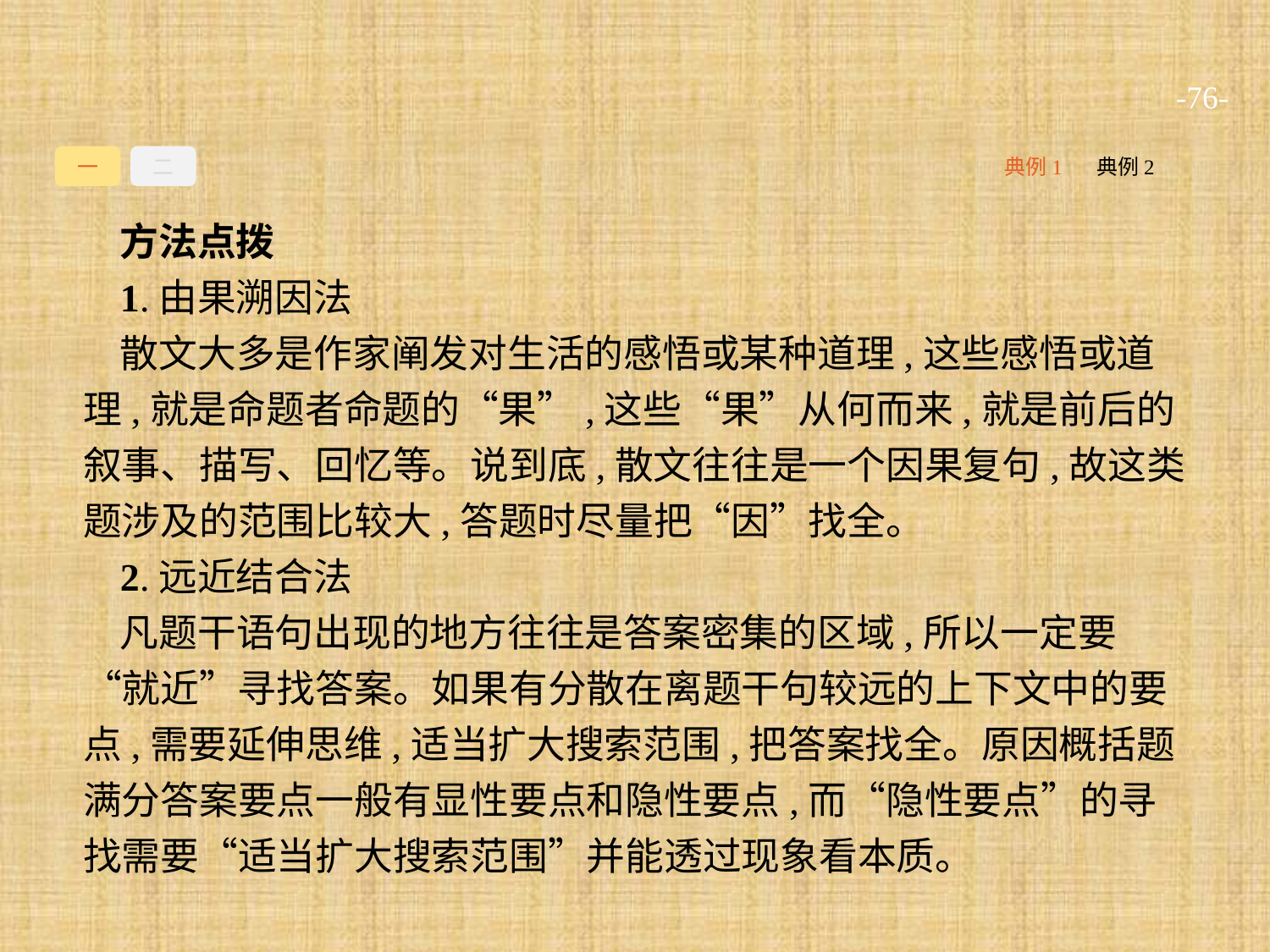

-76-
一
二
典例1
典例2
方法点拨
1.由果溯因法
散文大多是作家阐发对生活的感悟或某种道理,这些感悟或道理,就是命题者命题的“果”,这些“果”从何而来,就是前后的叙事、描写、回忆等。说到底,散文往往是一个因果复句,故这类题涉及的范围比较大,答题时尽量把“因”找全。
2.远近结合法
凡题干语句出现的地方往往是答案密集的区域,所以一定要“就近”寻找答案。如果有分散在离题干句较远的上下文中的要点,需要延伸思维,适当扩大搜索范围,把答案找全。原因概括题满分答案要点一般有显性要点和隐性要点,而“隐性要点”的寻找需要“适当扩大搜索范围”并能透过现象看本质。